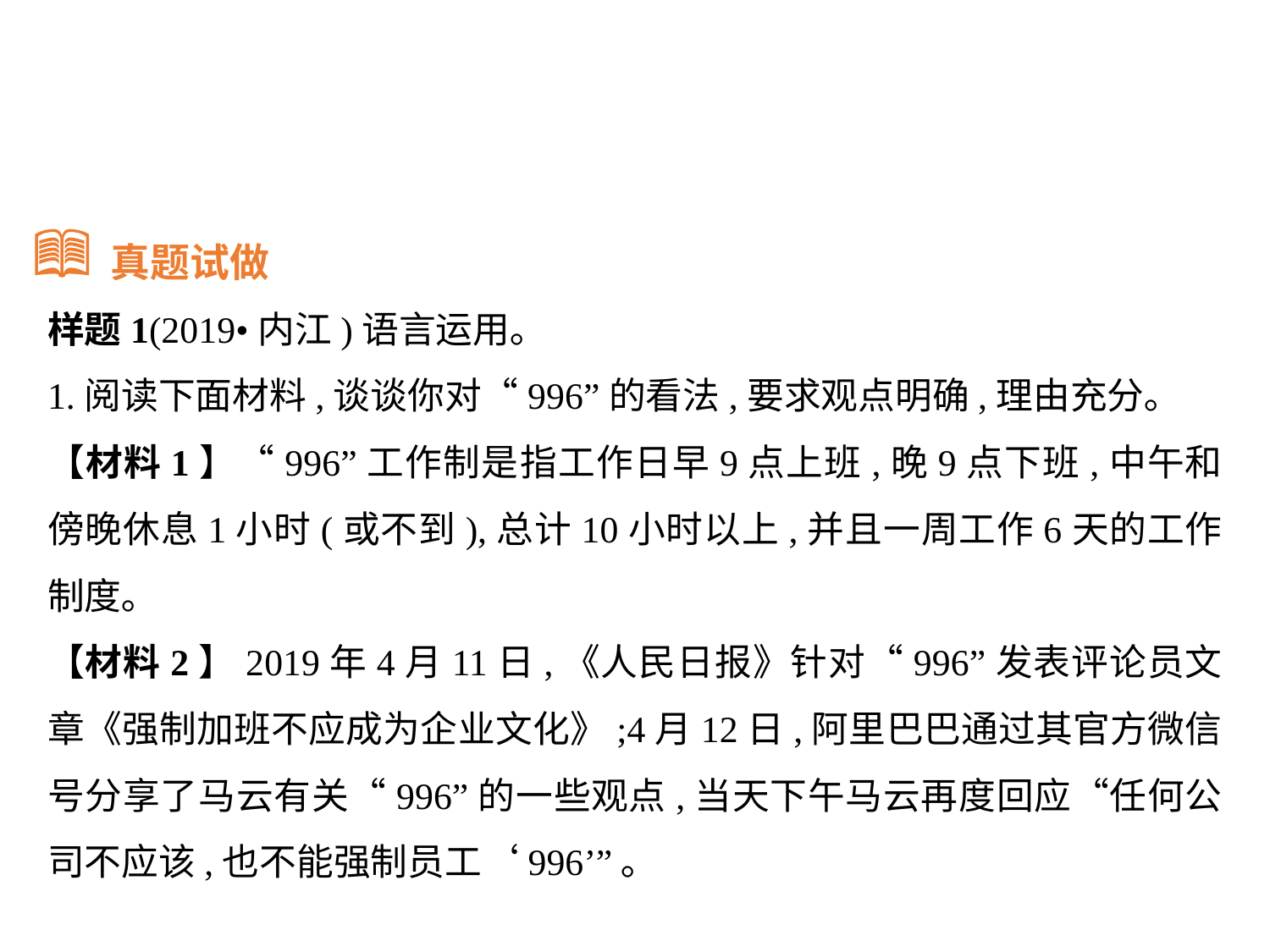

真题试做

样题1(2019•内江)语言运用｡
1.阅读下面材料,谈谈你对“996”的看法,要求观点明确,理由充分｡
【材料1】“996”工作制是指工作日早9点上班,晚9点下班,中午和傍晚休息1小时(或不到),总计10小时以上,并且一周工作6天的工作制度｡
【材料2】2019年4月11日,《人民日报》针对“996”发表评论员文章《强制加班不应成为企业文化》;4月12日,阿里巴巴通过其官方微信号分享了马云有关“996”的一些观点,当天下午马云再度回应“任何公司不应该,也不能强制员工‘996’”｡